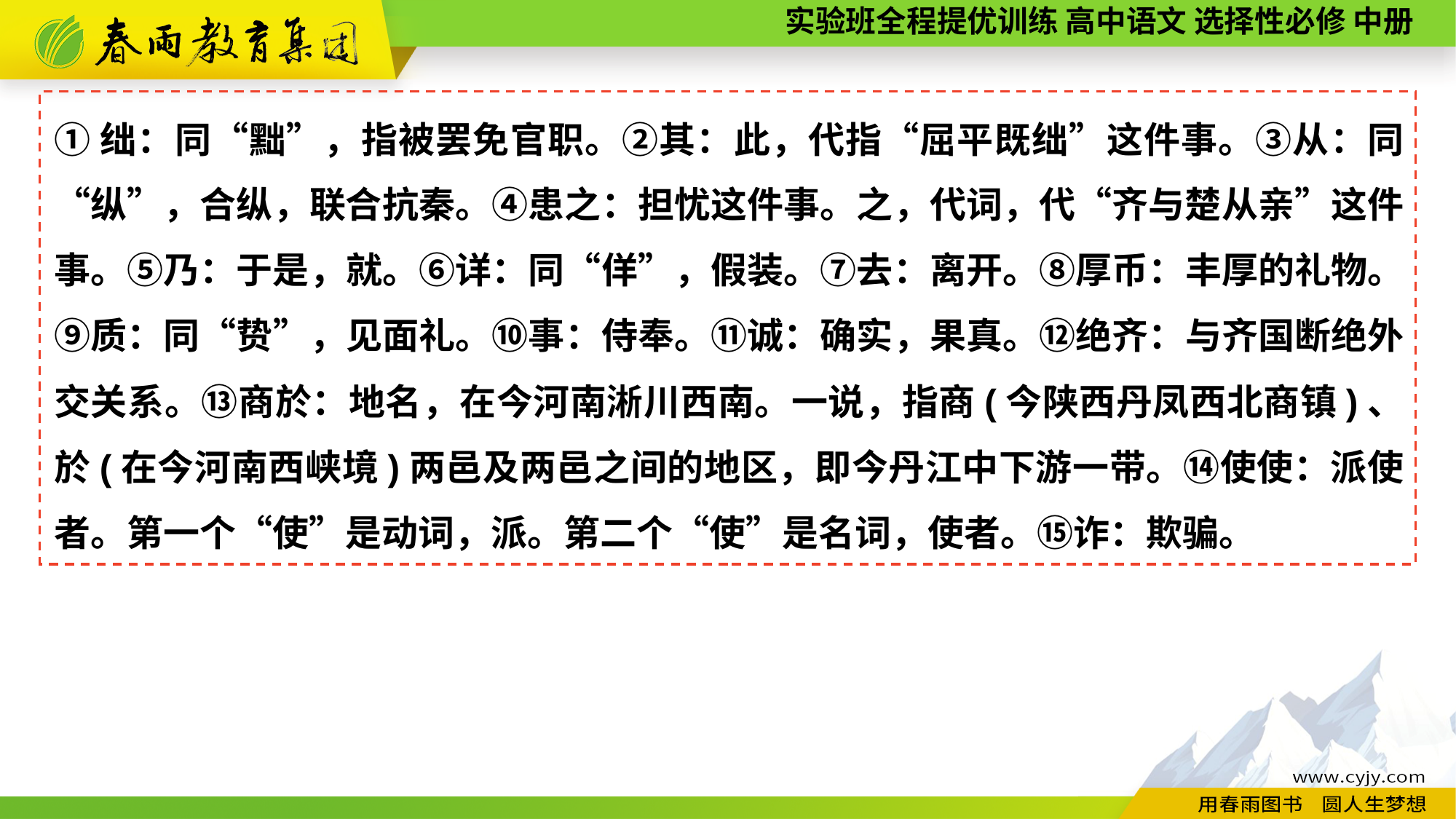

①绌：同“黜”，指被罢免官职。②其：此，代指“屈平既绌”这件事。③从：同“纵”，合纵，联合抗秦。④患之：担忧这件事。之，代词，代“齐与楚从亲”这件事。⑤乃：于是，就。⑥详：同“佯”，假装。⑦去：离开。⑧厚币：丰厚的礼物。⑨质：同“贽”，见面礼。⑩事：侍奉。⑪诚：确实，果真。⑫绝齐：与齐国断绝外交关系。⑬商於：地名，在今河南淅川西南。一说，指商(今陕西丹凤西北商镇)、於(在今河南西峡境)两邑及两邑之间的地区，即今丹江中下游一带。⑭使使：派使者。第一个“使”是动词，派。第二个“使”是名词，使者。⑮诈：欺骗。